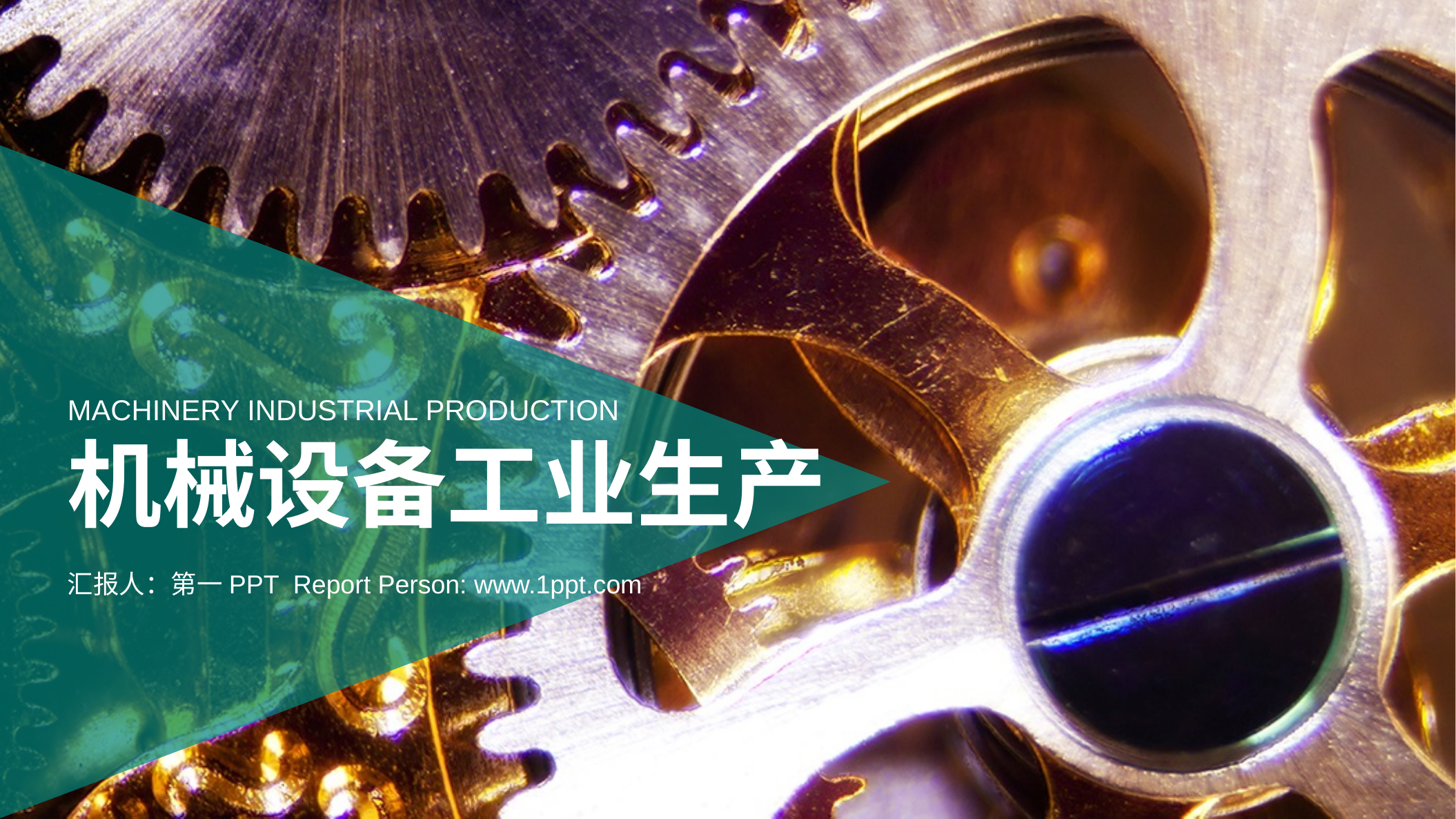

MACHINERY INDUSTRIAL PRODUCTION
机械设备工业生产
汇报人：第一PPT  Report Person: www.1ppt.com